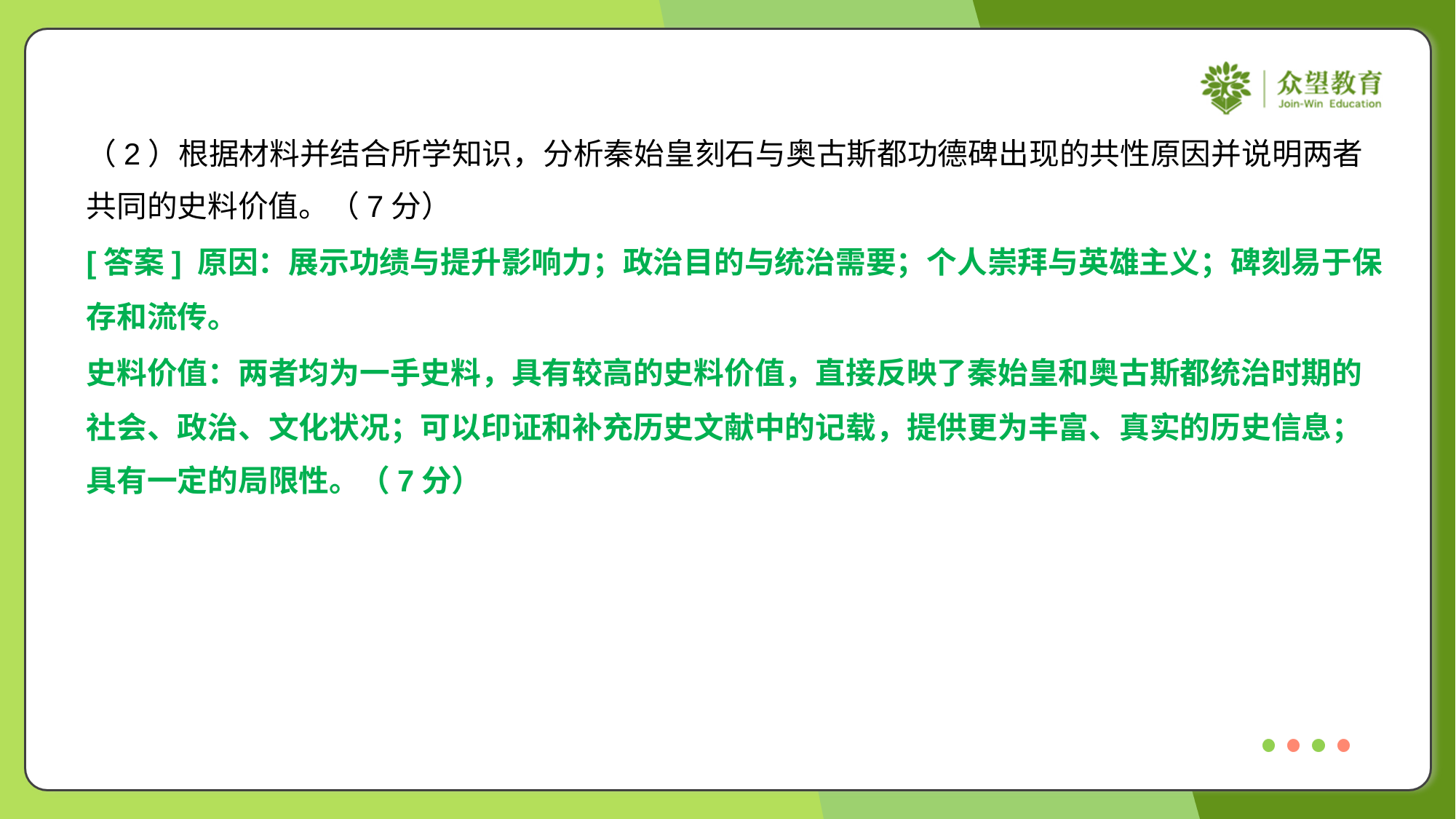

（2）根据材料并结合所学知识，分析秦始皇刻石与奥古斯都功德碑出现的共性原因并说明两者
共同的史料价值。（7分）
[答案] 原因：展示功绩与提升影响力；政治目的与统治需要；个人崇拜与英雄主义；碑刻易于保
存和流传。
史料价值：两者均为一手史料，具有较高的史料价值，直接反映了秦始皇和奥古斯都统治时期的
社会、政治、文化状况；可以印证和补充历史文献中的记载，提供更为丰富、真实的历史信息；
具有一定的局限性。（7分）